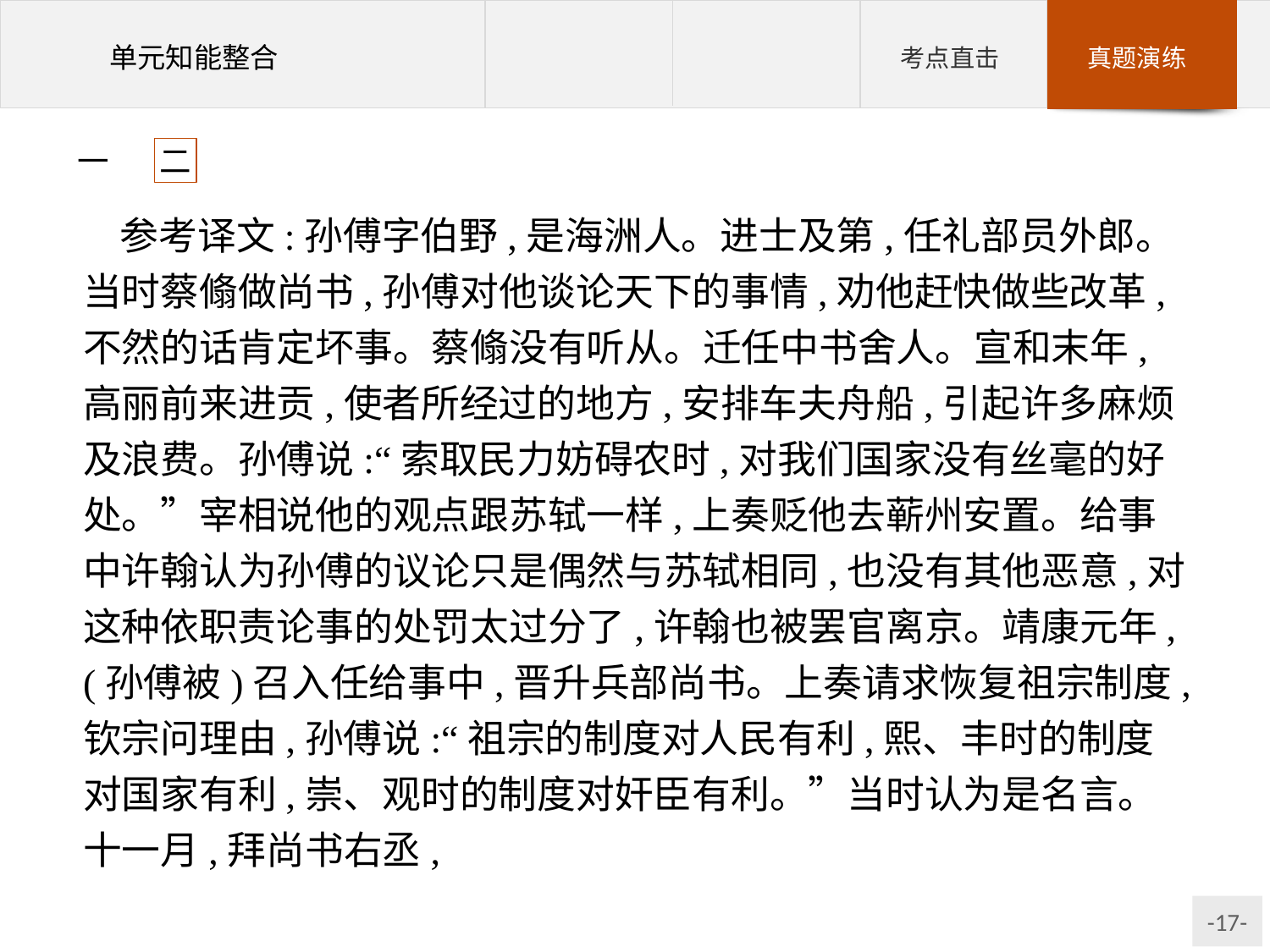

一       二

参考译文:孙傅字伯野,是海洲人。进士及第,任礼部员外郎。当时蔡翛做尚书,孙傅对他谈论天下的事情,劝他赶快做些改革,不然的话肯定坏事。蔡翛没有听从。迁任中书舍人。宣和末年,高丽前来进贡,使者所经过的地方,安排车夫舟船,引起许多麻烦及浪费。孙傅说:“索取民力妨碍农时,对我们国家没有丝毫的好处。”宰相说他的观点跟苏轼一样,上奏贬他去蕲州安置。给事中许翰认为孙傅的议论只是偶然与苏轼相同,也没有其他恶意,对这种依职责论事的处罚太过分了,许翰也被罢官离京。靖康元年,(孙傅被)召入任给事中,晋升兵部尚书。上奏请求恢复祖宗制度,钦宗问理由,孙傅说:“祖宗的制度对人民有利,熙、丰时的制度对国家有利,崇、观时的制度对奸臣有利。”当时认为是名言。十一月,拜尚书右丞,